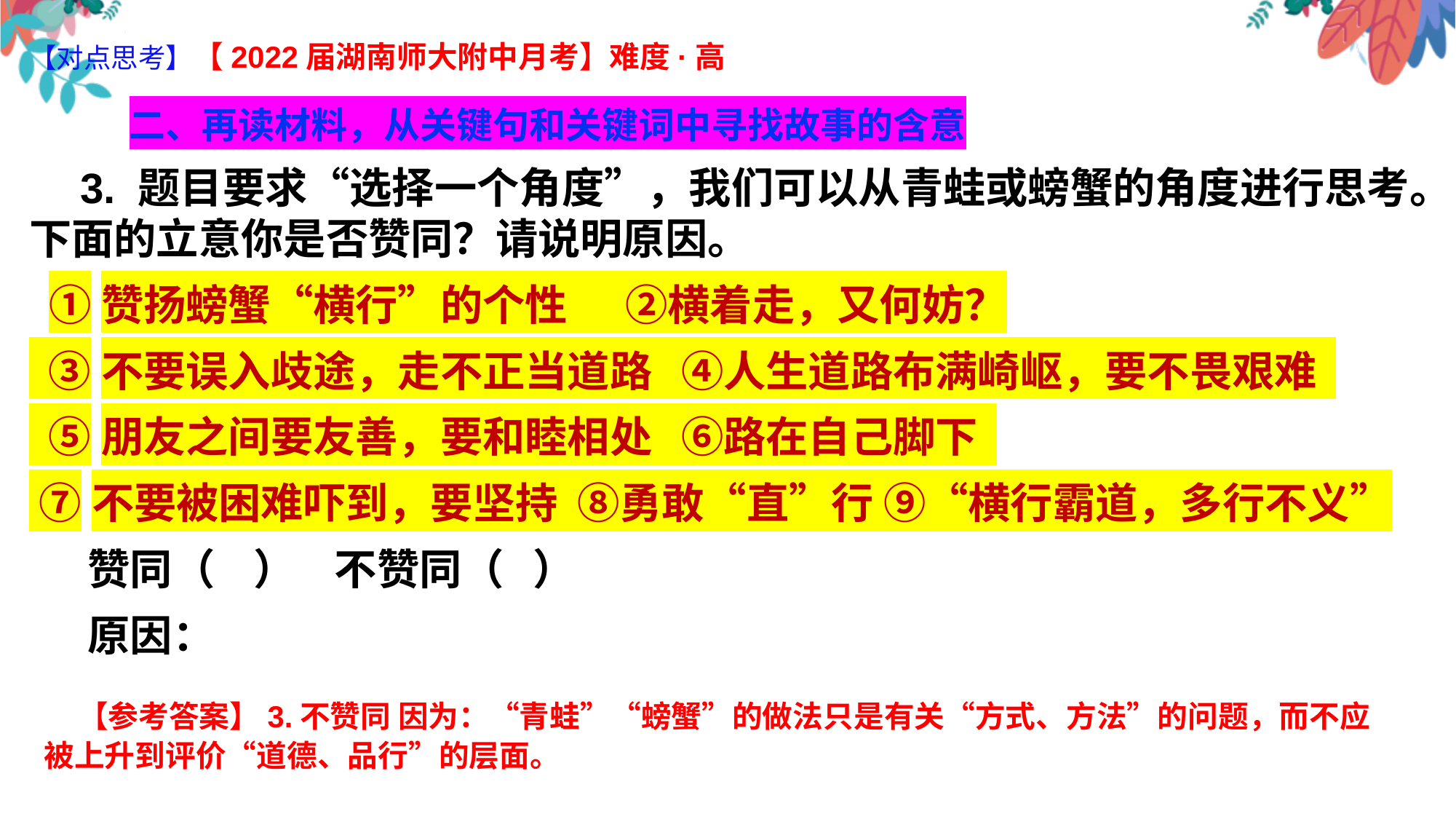

【对点思考】【2022届湖南师大附中月考】难度·高
             二、再读材料，从关键句和关键词中寻找故事的含意
     3. 题目要求“选择一个角度”，我们可以从青蛙或螃蟹的角度进行思考。下面的立意你是否赞同？请说明原因。
  ①赞扬螃蟹“横行”的个性      ②横着走，又何妨？
  ③不要误入歧途，走不正当道路   ④人生道路布满崎岖，要不畏艰难
  ⑤朋友之间要友善，要和睦相处   ⑥路在自己脚下
 ⑦不要被困难吓到，要坚持  ⑧勇敢“直”行 ⑨“横行霸道，多行不义”
     赞同（    ）    不赞同（   ）
     原因：
  【参考答案】3.不赞同 因为：“青蛙”“螃蟹”的做法只是有关“方式、方法”的问题，而不应被上升到评价“道德、品行”的层面。